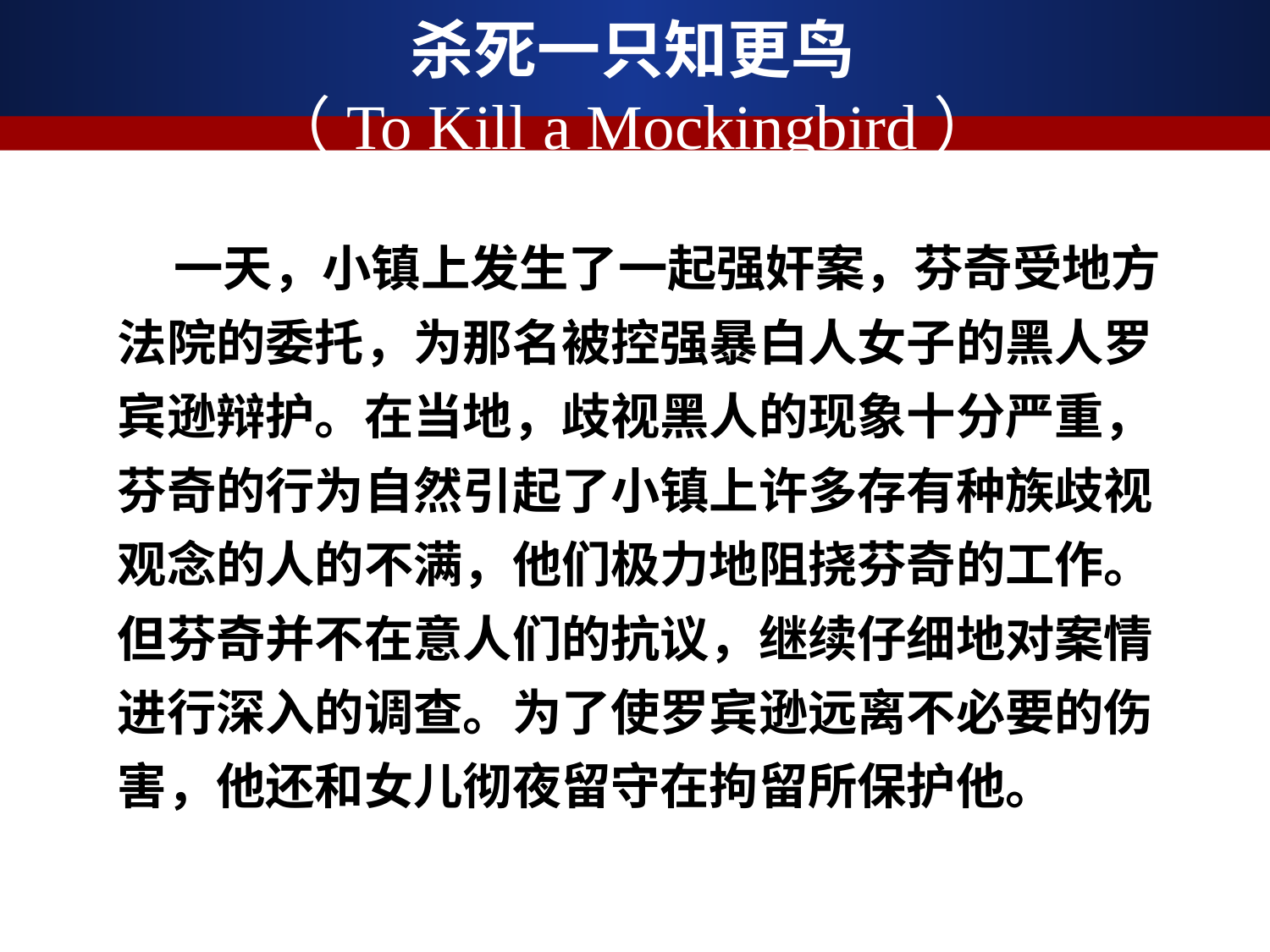

# 杀死一只知更鸟 （To Kill a Mockingbird）
    一天，小镇上发生了一起强奸案，芬奇受地方法院的委托，为那名被控强暴白人女子的黑人罗宾逊辩护。在当地，歧视黑人的现象十分严重，芬奇的行为自然引起了小镇上许多存有种族歧视观念的人的不满，他们极力地阻挠芬奇的工作。但芬奇并不在意人们的抗议，继续仔细地对案情进行深入的调查。为了使罗宾逊远离不必要的伤害，他还和女儿彻夜留守在拘留所保护他。